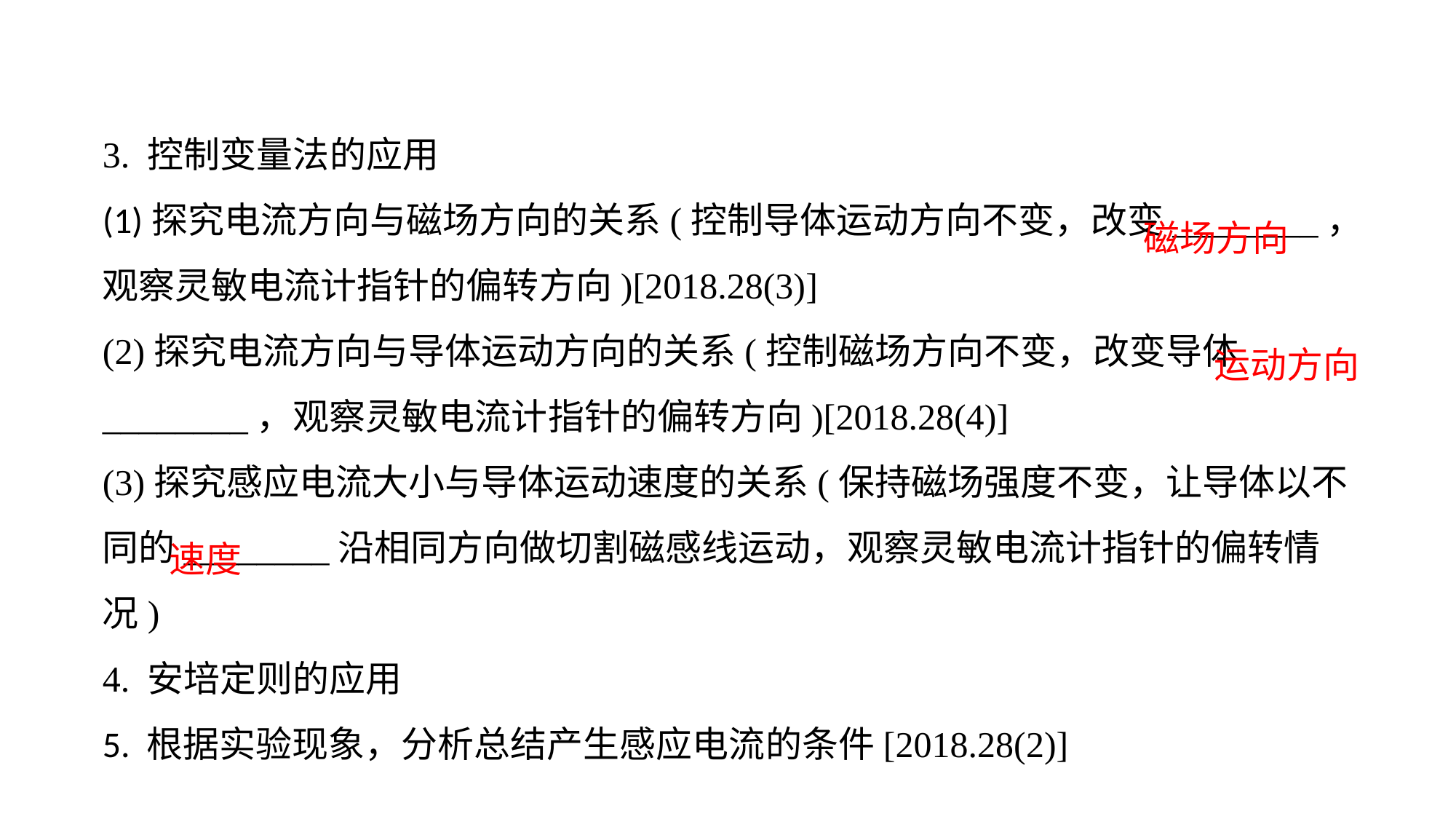

3. 控制变量法的应用(1)探究电流方向与磁场方向的关系(控制导体运动方向不变，改变________，观察灵敏电流计指针的偏转方向)[2018.28(3)]
(2)探究电流方向与导体运动方向的关系(控制磁场方向不变，改变导体________，观察灵敏电流计指针的偏转方向)[2018.28(4)](3)探究感应电流大小与导体运动速度的关系(保持磁场强度不变，让导体以不同的________沿相同方向做切割磁感线运动，观察灵敏电流计指针的偏转情况)4. 安培定则的应用5. 根据实验现象，分析总结产生感应电流的条件[2018.28(2)]

磁场方向
运动方向
速度